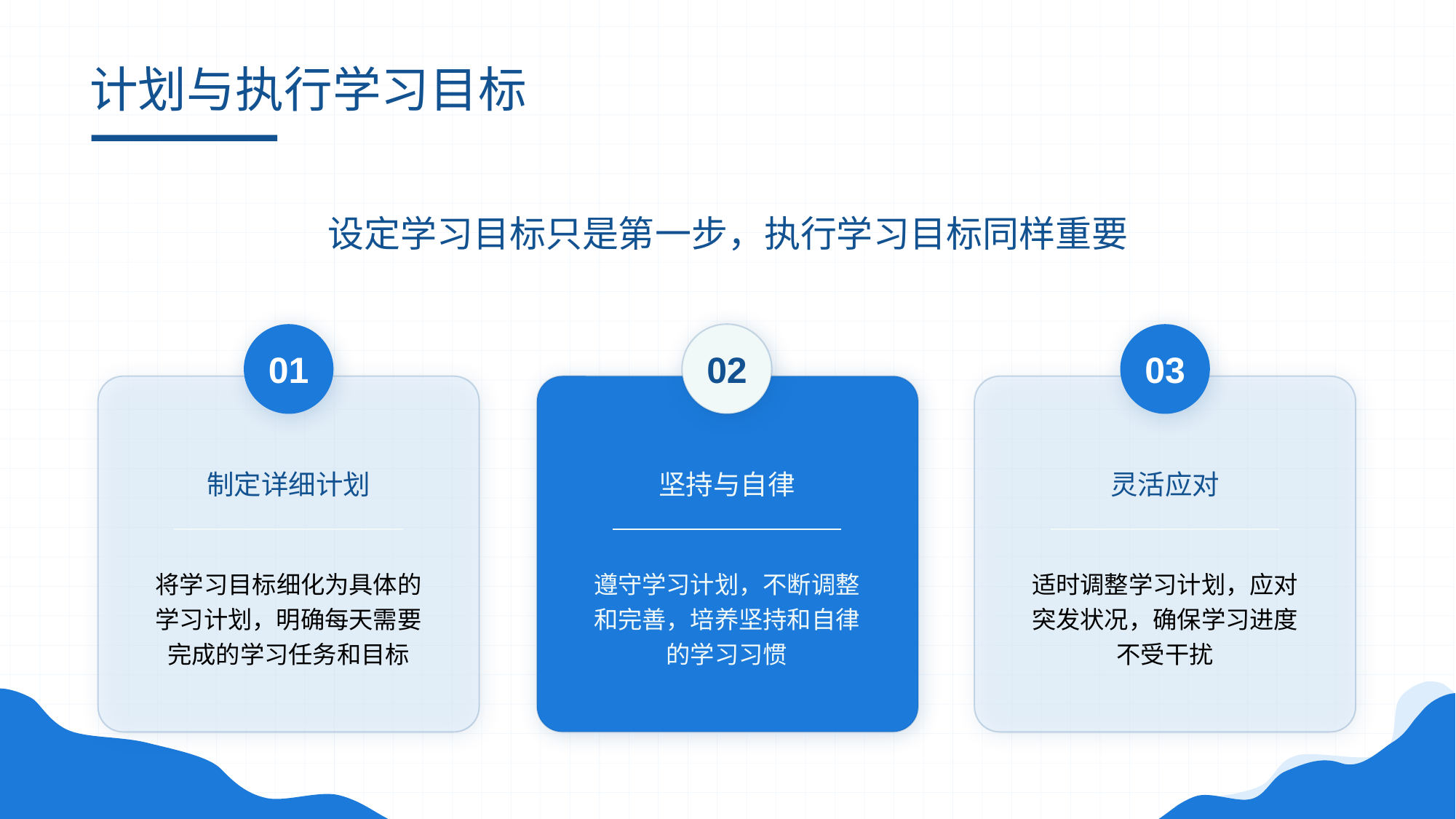

# 计划与执行学习目标
设定学习目标只是第一步，执行学习目标同样重要
01
02
03

制定详细计划
坚持与自律
灵活应对
将学习目标细化为具体的学习计划，明确每天需要完成的学习任务和目标
遵守学习计划，不断调整和完善，培养坚持和自律的学习习惯
适时调整学习计划，应对突发状况，确保学习进度不受干扰